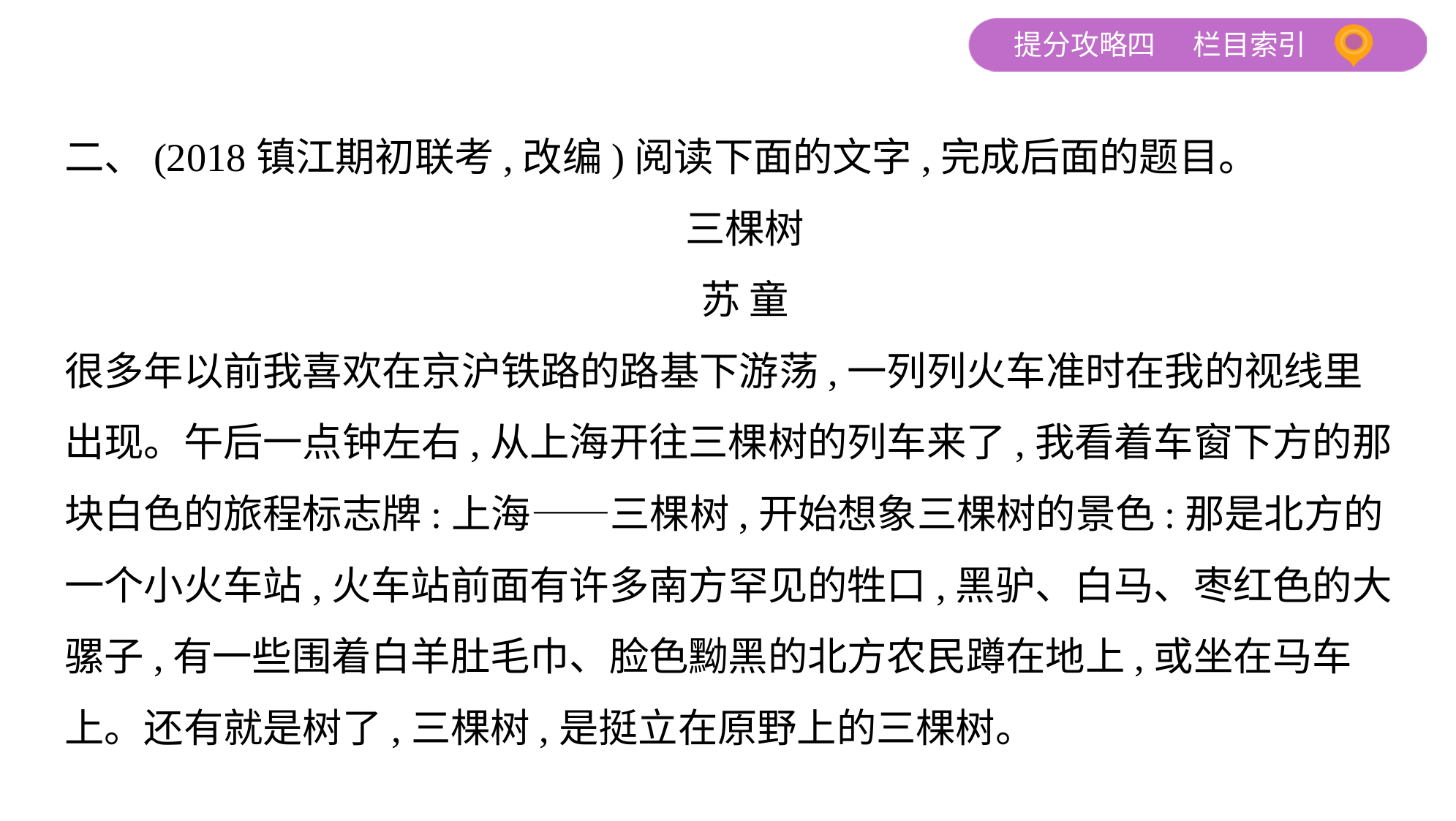

二、(2018镇江期初联考,改编)阅读下面的文字,完成后面的题目。
三棵树
苏 童
很多年以前我喜欢在京沪铁路的路基下游荡,一列列火车准时在我的视线里
出现。午后一点钟左右,从上海开往三棵树的列车来了,我看着车窗下方的那
块白色的旅程标志牌:上海——三棵树,开始想象三棵树的景色:那是北方的
一个小火车站,火车站前面有许多南方罕见的牲口,黑驴、白马、枣红色的大
骡子,有一些围着白羊肚毛巾、脸色黝黑的北方农民蹲在地上,或坐在马车
上。还有就是树了,三棵树,是挺立在原野上的三棵树。